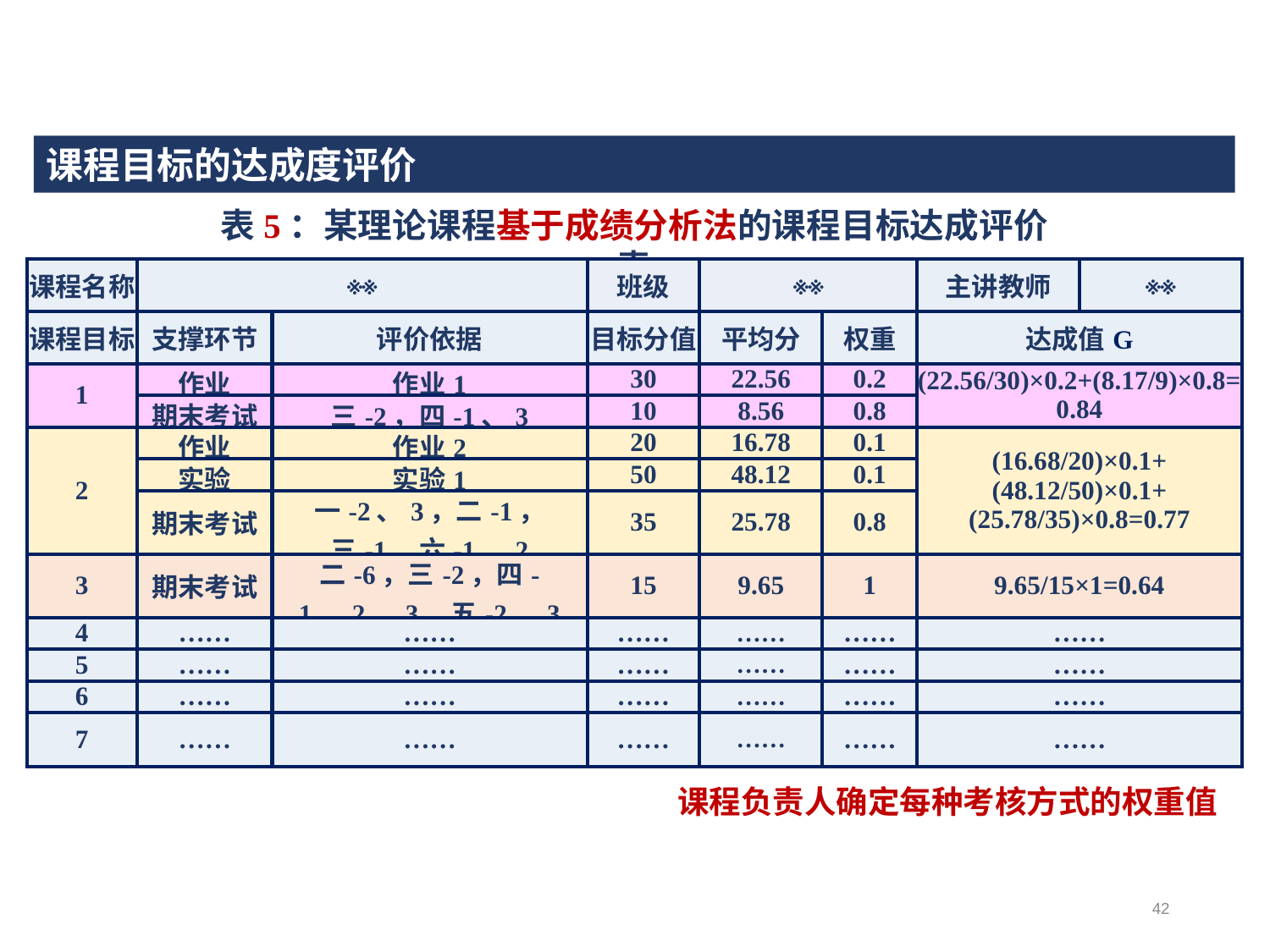

课程目标的达成度评价
表5：某理论课程基于成绩分析法的课程目标达成评价表
| 课程名称 | ※※ |  | 班级 | ※※ |  | 主讲教师 | ※※ |
| --- | --- | --- | --- | --- | --- | --- | --- |
| 课程目标 | 支撑环节 | 评价依据 | 目标分值 | 平均分 | 权重 | 达成值G |  |
| 1 | 作业 | 作业1 | 30 | 22.56 | 0.2 | (22.56/30)×0.2+(8.17/9)×0.8=0.84 |  |
|  | 期末考试 | 三-2，四-1、3 | 10 | 8.56 | 0.8 |  |  |
| 2 | 作业 | 作业2 | 20 | 16.78 | 0.1 | (16.68/20)×0.1+ (48.12/50)×0.1+ (25.78/35)×0.8=0.77 |  |
|  | 实验 | 实验1 | 50 | 48.12 | 0.1 |  |  |
|  | 期末考试 | 一-2、3，二-1， 三-1，六-1、2 | 35 | 25.78 | 0.8 |  |  |
| 3 | 期末考试 | 二-6，三-2，四-1、2、3，五-2、3 | 15 | 9.65 | 1 | 9.65/15×1=0.64 |  |
| 4 | …… | …… | …… | …… | …… | …… |  |
| 5 | …… | …… | …… | …… | …… | …… |  |
| 6 | …… | …… | …… | …… | …… | …… |  |
| 7 | …… | …… | …… | …… | …… | …… |  |
课程负责人确定每种考核方式的权重值
42